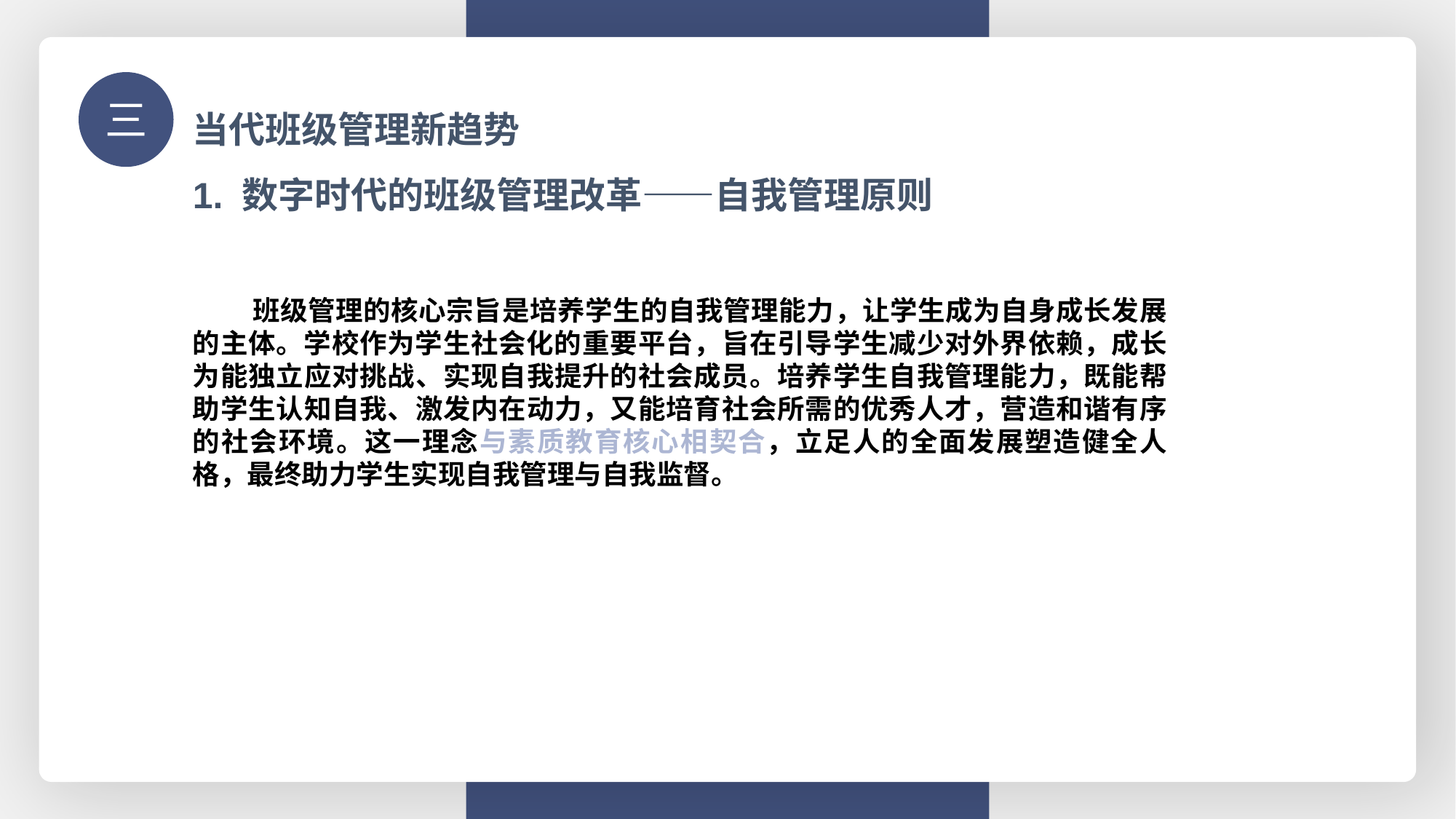

当代班级管理新趋势
三
1. 数字时代的班级管理改革——自我管理原则
        班级管理的核心宗旨是培养学生的自我管理能力，让学生成为自身成长发展的主体。学校作为学生社会化的重要平台，旨在引导学生减少对外界依赖，成长为能独立应对挑战、实现自我提升的社会成员。培养学生自我管理能力，既能帮助学生认知自我、激发内在动力，又能培育社会所需的优秀人才，营造和谐有序的社会环境。这一理念与素质教育核心相契合，立足人的全面发展塑造健全人格，最终助力学生实现自我管理与自我监督。